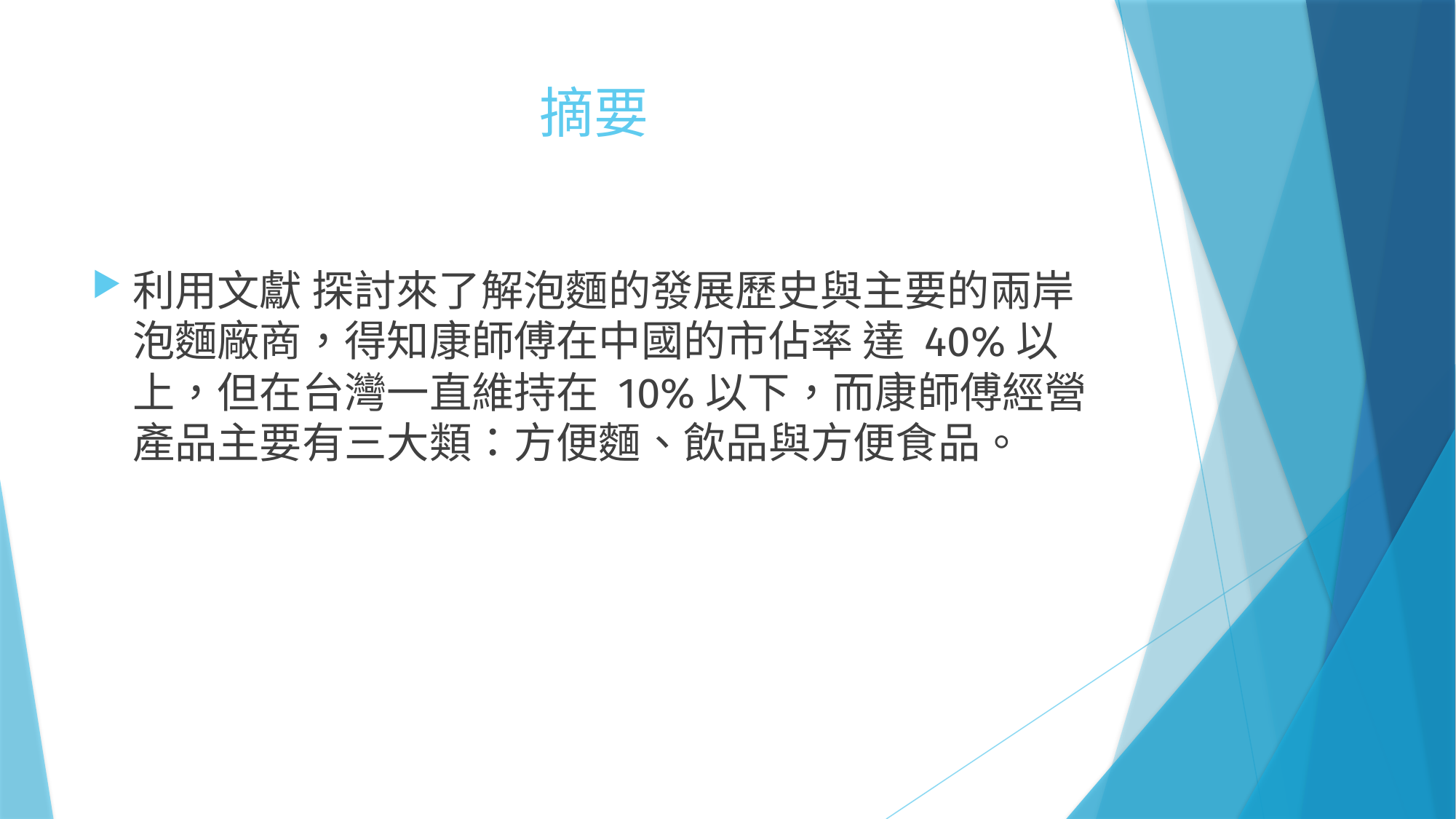

# 摘要
利用文獻 探討來了解泡麵的發展歷史與主要的兩岸泡麵廠商，得知康師傅在中國的市佔率 達 40%以上，但在台灣一直維持在 10%以下，而康師傅經營產品主要有三大類：方便麵、飲品與方便食品。